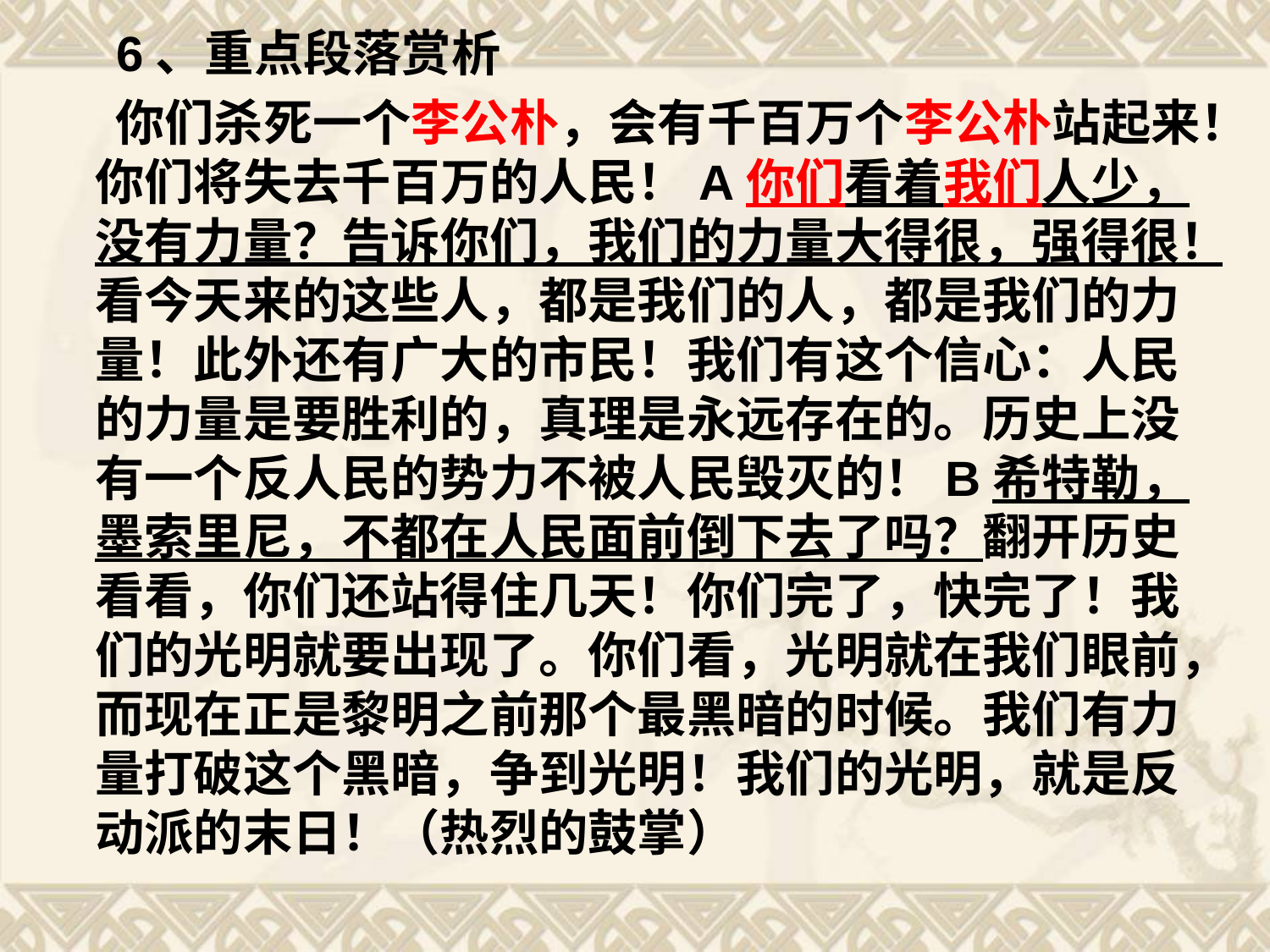

6、重点段落赏析
     你们杀死一个李公朴，会有千百万个李公朴站起来！你们将失去千百万的人民！A你们看着我们人少，没有力量？告诉你们，我们的力量大得很，强得很！看今天来的这些人，都是我们的人，都是我们的力量！此外还有广大的市民！我们有这个信心：人民的力量是要胜利的，真理是永远存在的。历史上没有一个反人民的势力不被人民毁灭的！B希特勒，墨索里尼，不都在人民面前倒下去了吗？翻开历史看看，你们还站得住几天！你们完了，快完了！我们的光明就要出现了。你们看，光明就在我们眼前，而现在正是黎明之前那个最黑暗的时候。我们有力量打破这个黑暗，争到光明！我们的光明，就是反动派的末日！（热烈的鼓掌）